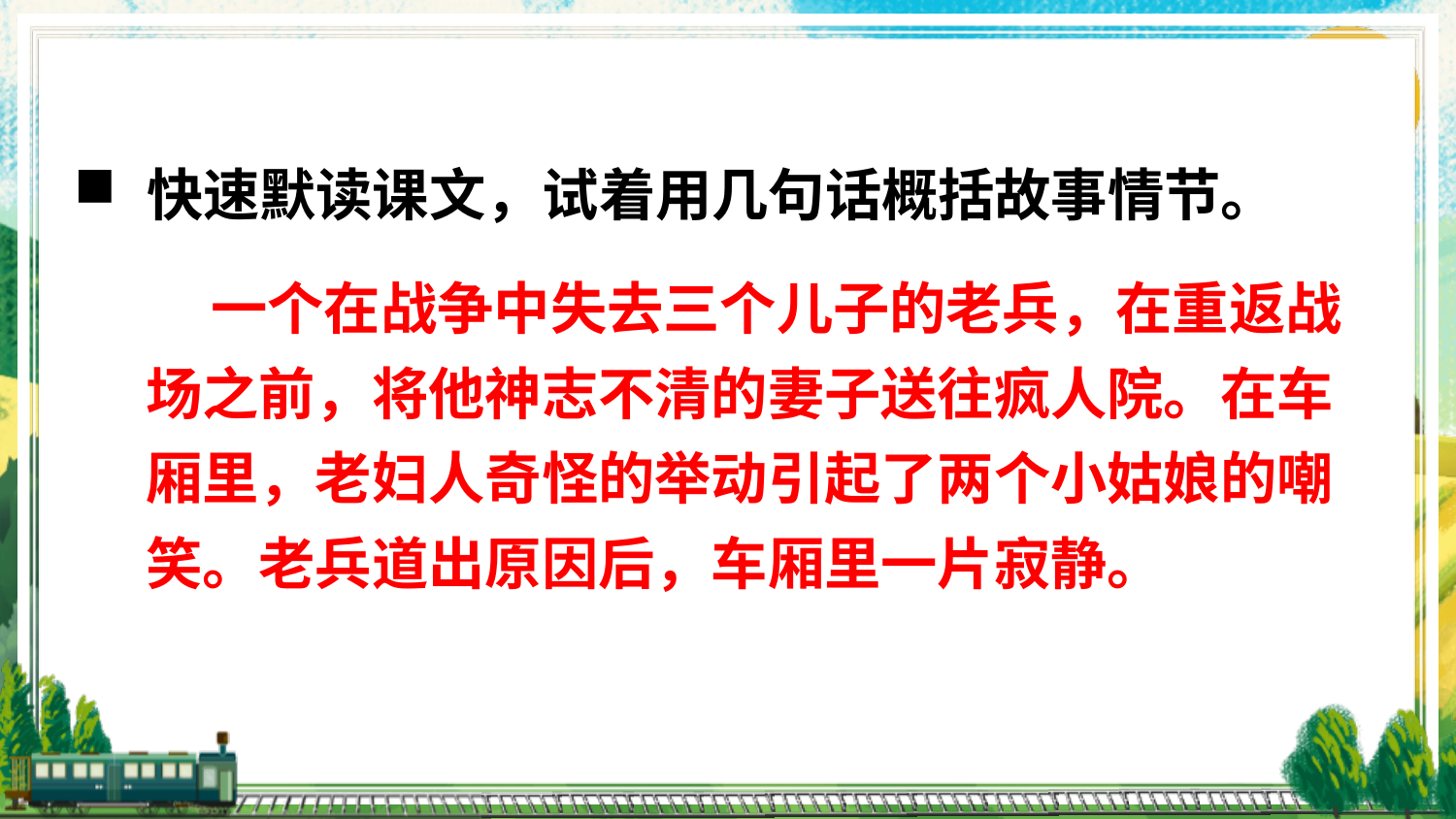

快速默读课文，试着用几句话概括故事情节。
    一个在战争中失去三个儿子的老兵，在重返战场之前，将他神志不清的妻子送往疯人院。在车厢里，老妇人奇怪的举动引起了两个小姑娘的嘲笑。老兵道出原因后，车厢里一片寂静。